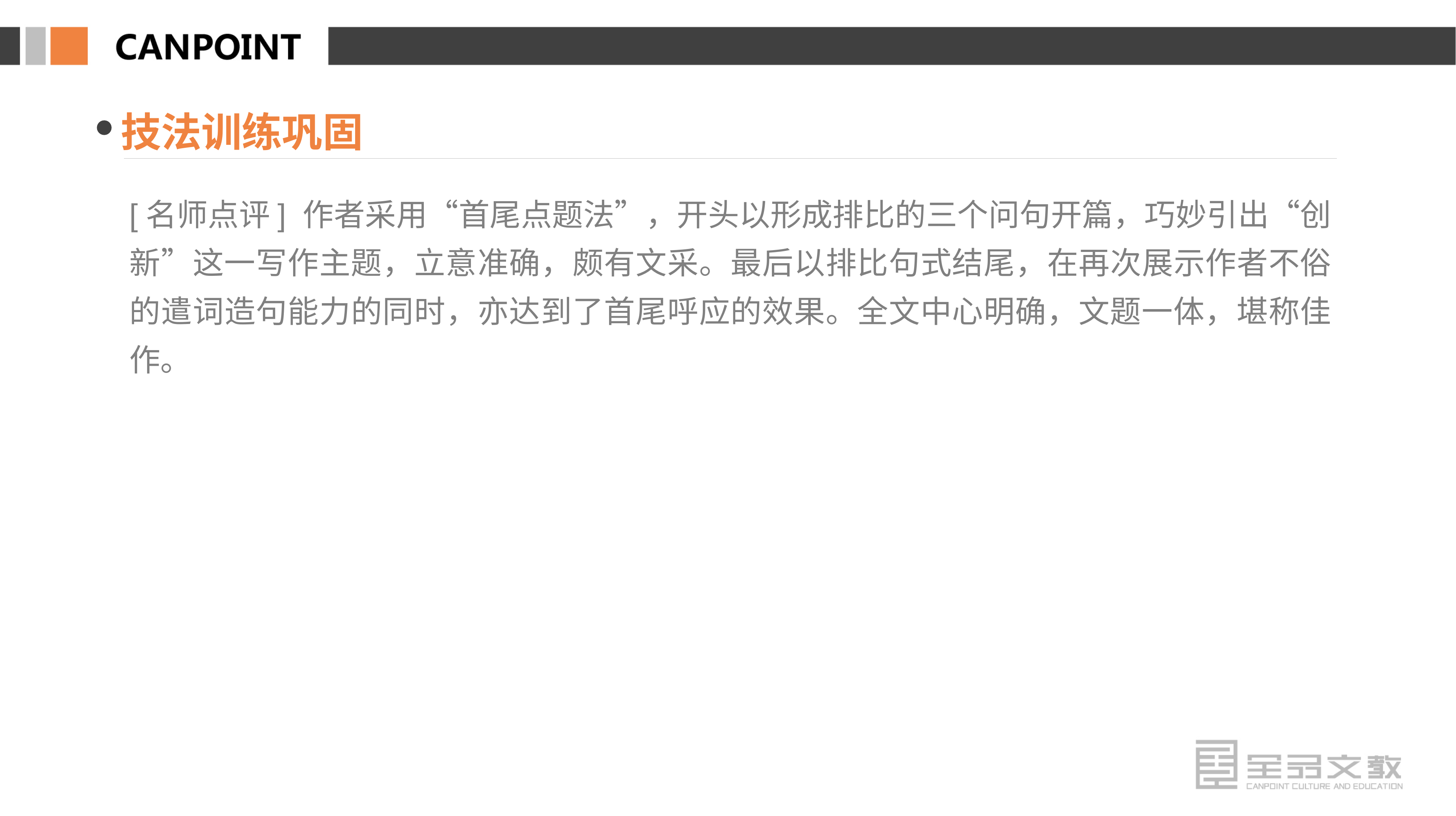

技法训练巩固

[名师点评] 作者采用“首尾点题法”，开头以形成排比的三个问句开篇，巧妙引出“创新”这一写作主题，立意准确，颇有文采。最后以排比句式结尾，在再次展示作者不俗的遣词造句能力的同时，亦达到了首尾呼应的效果。全文中心明确，文题一体，堪称佳作。